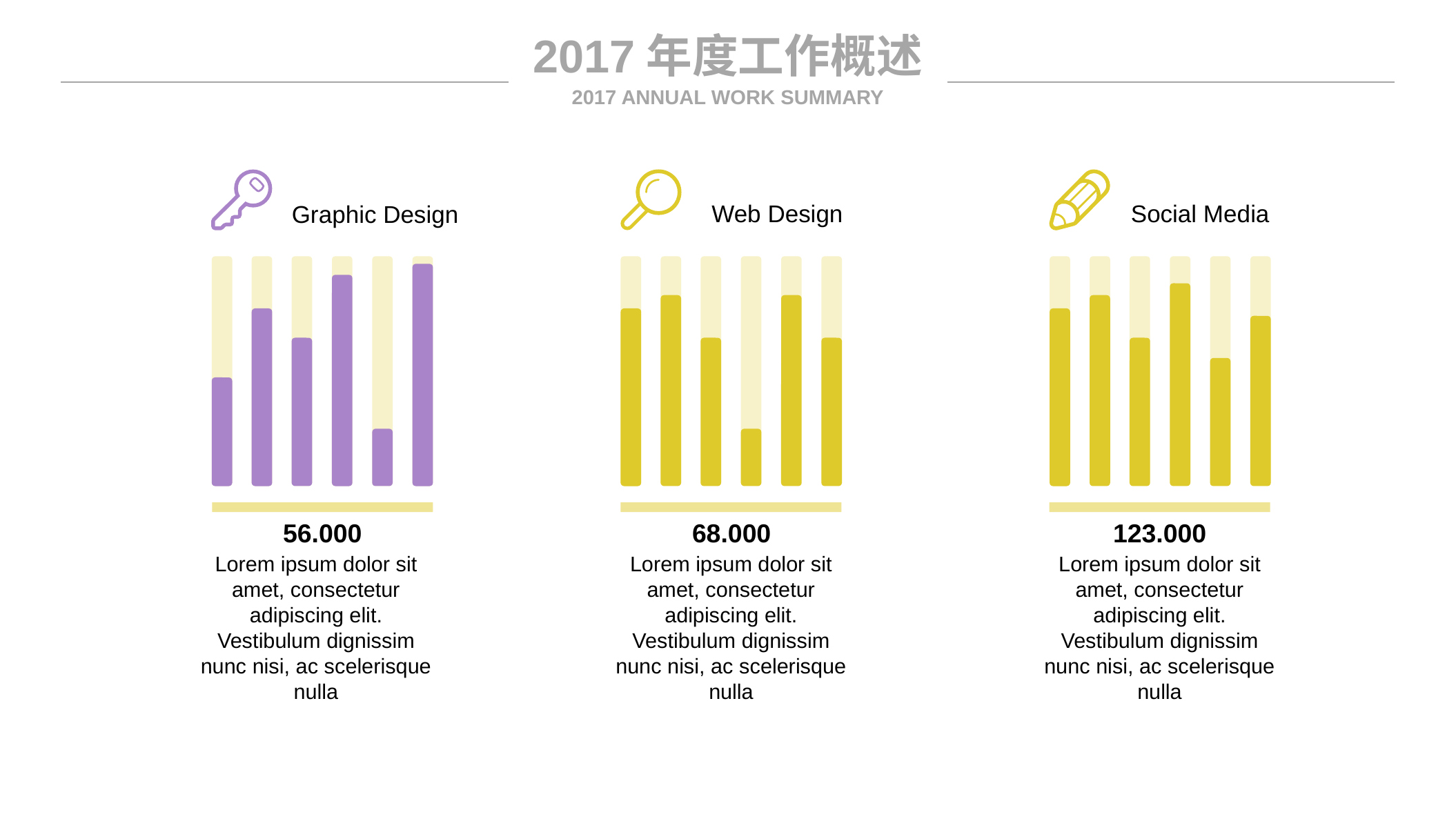

2017年度工作概述
2017 ANNUAL WORK SUMMARY

Web Design

Social Media

Graphic Design

56.000
Lorem ipsum dolor sit amet, consectetur adipiscing elit. Vestibulum dignissim nunc nisi, ac scelerisque nulla
68.000
Lorem ipsum dolor sit amet, consectetur adipiscing elit. Vestibulum dignissim nunc nisi, ac scelerisque nulla
123.000
Lorem ipsum dolor sit amet, consectetur adipiscing elit. Vestibulum dignissim nunc nisi, ac scelerisque nulla